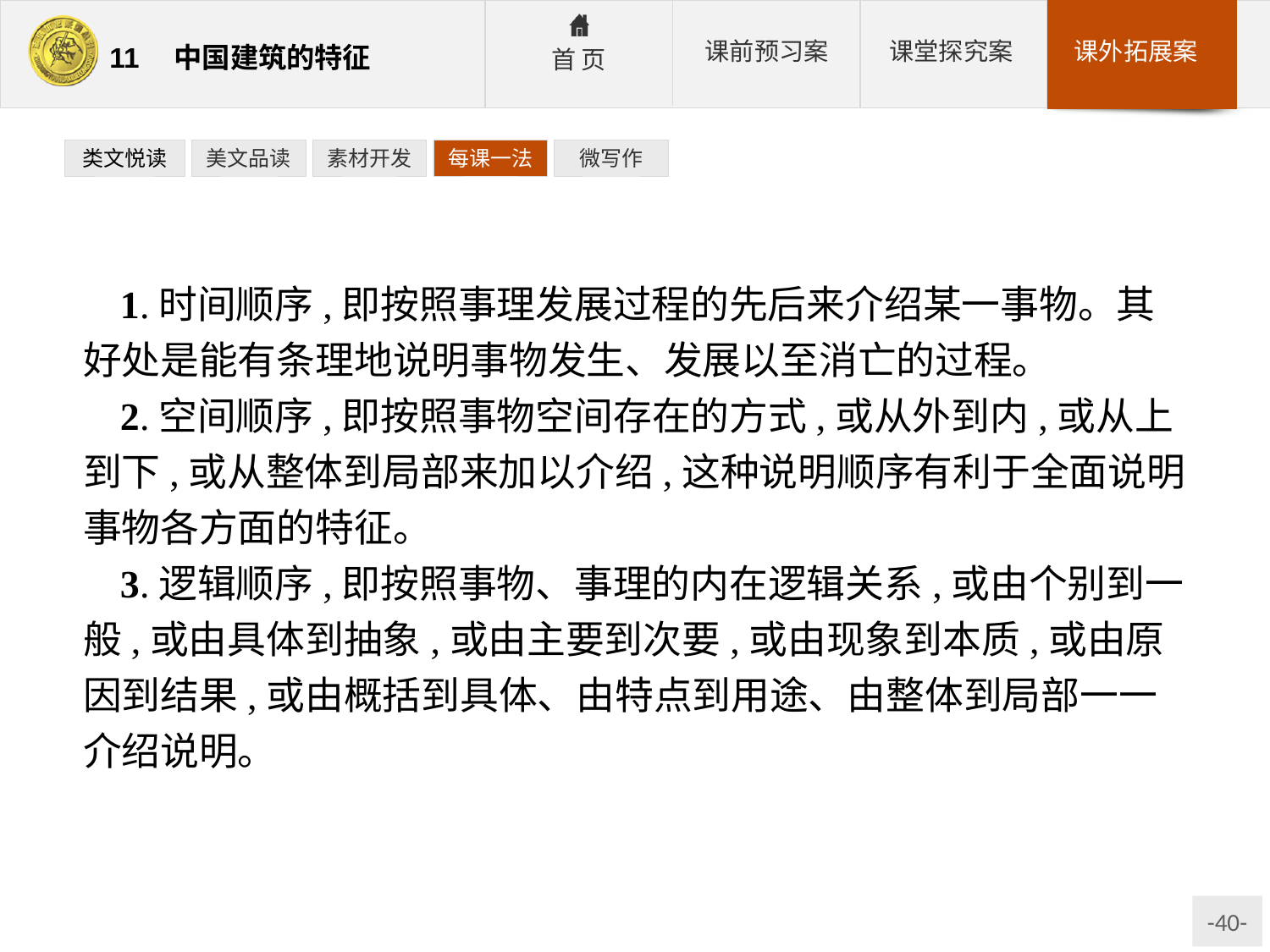

类文悦读
美文品读
素材开发
每课一法
微写作
1.时间顺序,即按照事理发展过程的先后来介绍某一事物。其好处是能有条理地说明事物发生、发展以至消亡的过程。
2.空间顺序,即按照事物空间存在的方式,或从外到内,或从上到下,或从整体到局部来加以介绍,这种说明顺序有利于全面说明事物各方面的特征。
3.逻辑顺序,即按照事物、事理的内在逻辑关系,或由个别到一般,或由具体到抽象,或由主要到次要,或由现象到本质,或由原因到结果,或由概括到具体、由特点到用途、由整体到局部一一介绍说明。